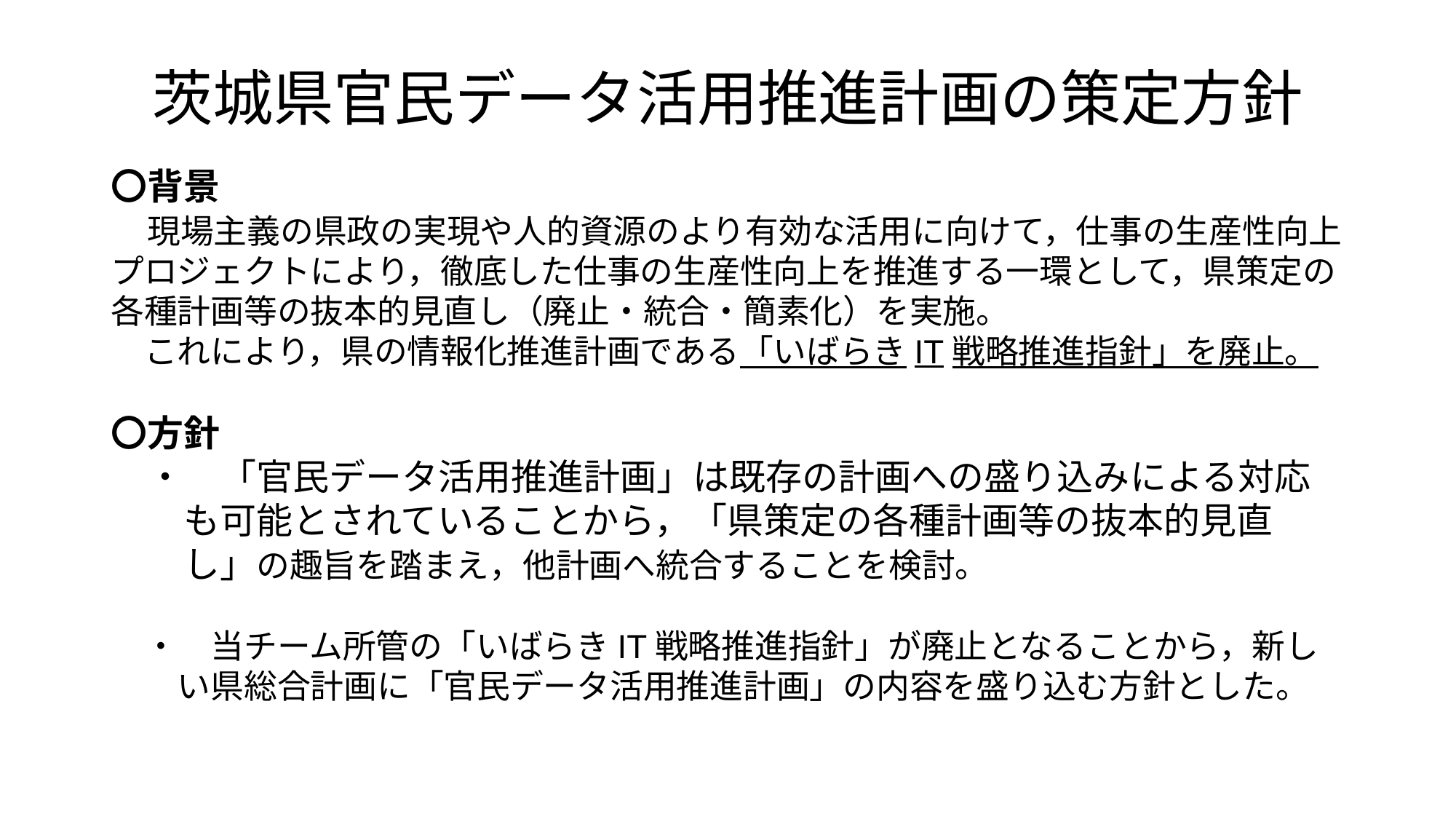

# 茨城県官民データ活用推進計画の策定方針
〇背景
　現場主義の県政の実現や人的資源のより有効な活用に向けて，仕事の生産性向上プロジェクトにより，徹底した仕事の生産性向上を推進する一環として，県策定の各種計画等の抜本的見直し（廃止・統合・簡素化）を実施。
　これにより，県の情報化推進計画である「いばらきIT戦略推進指針」を廃止。
〇方針
　・　「官民データ活用推進計画」は既存の計画への盛り込みによる対応
　　も可能とされていることから，「県策定の各種計画等の抜本的見直
　　し」の趣旨を踏まえ，他計画へ統合することを検討。
　・　当チーム所管の「いばらきIT戦略推進指針」が廃止となることから，新し
　　い県総合計画に「官民データ活用推進計画」の内容を盛り込む方針とした。